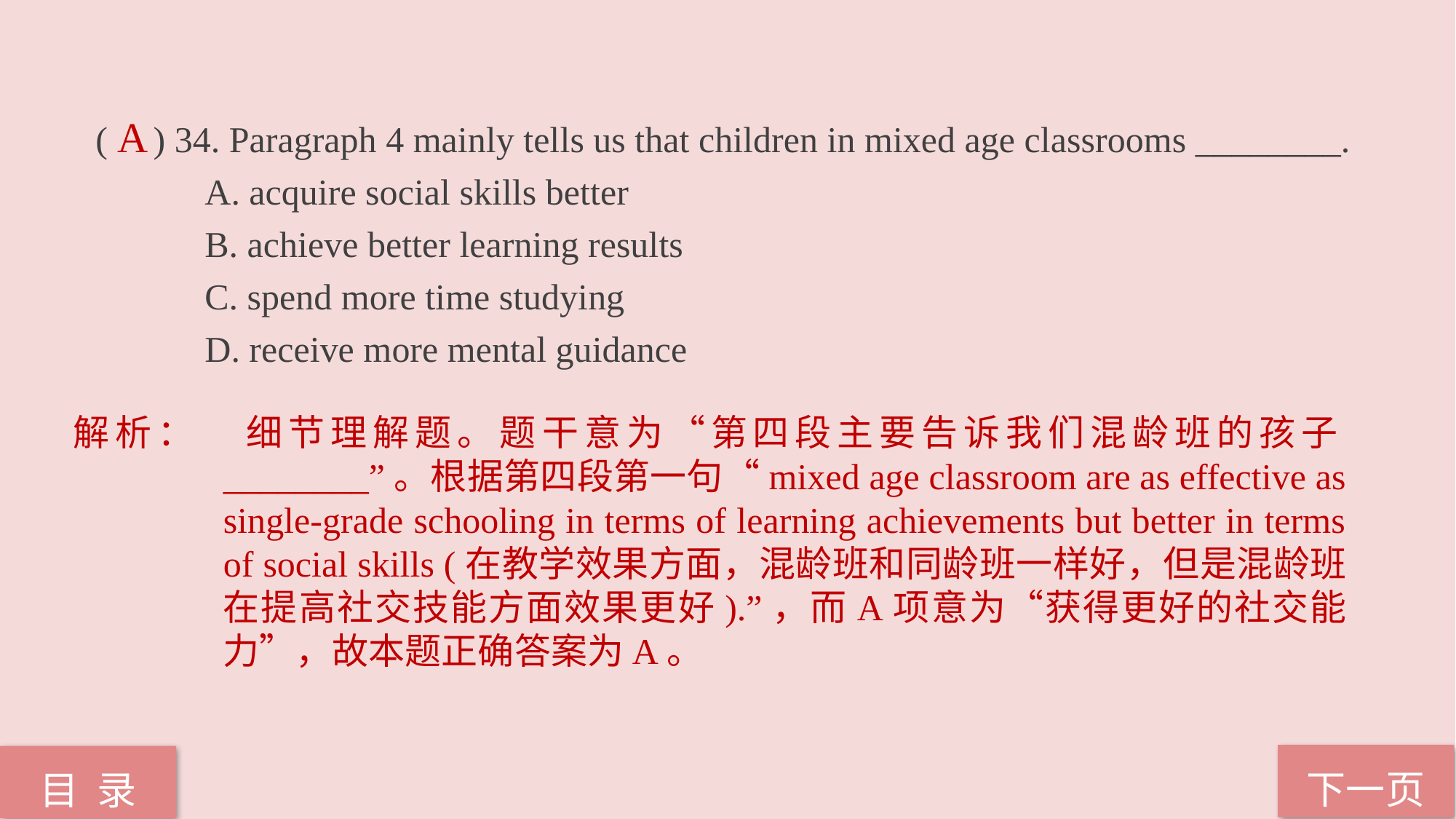

(     ) 34. Paragraph 4 mainly tells us that children in mixed age classrooms ________.
	A. acquire social skills better
	B. achieve better learning results
	C. spend more time studying
	D. receive more mental guidance
A
解析：	细节理解题。题干意为“第四段主要告诉我们混龄班的孩子________”。根据第四段第一句“mixed age classroom are as effective as single-grade schooling in terms of learning achievements but better in terms of social skills (在教学效果方面，混龄班和同龄班一样好，但是混龄班在提高社交技能方面效果更好).”，而A项意为“获得更好的社交能力”，故本题正确答案为A。